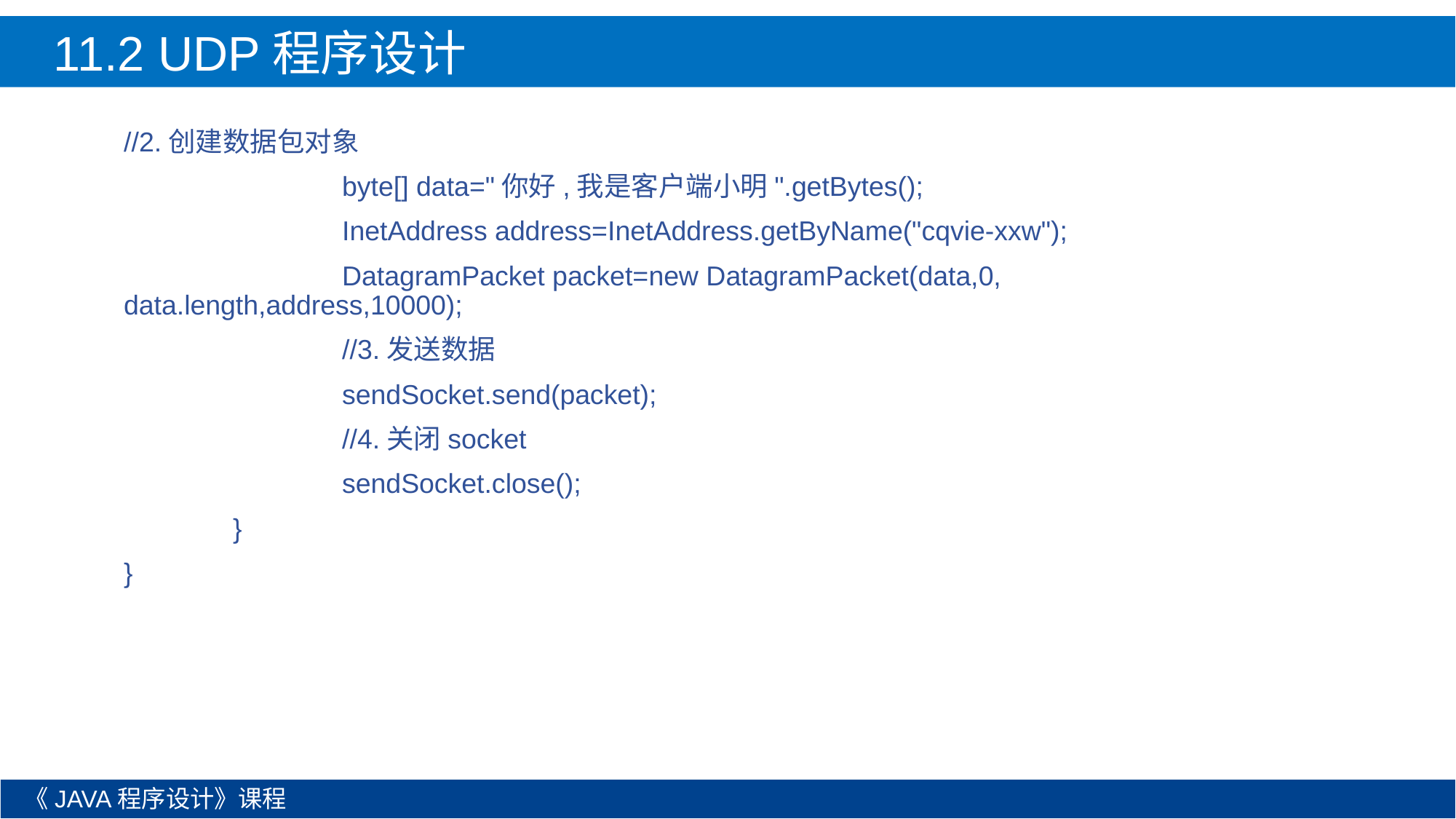

11.2 UDP程序设计
//2.创建数据包对象
		byte[] data="你好,我是客户端小明".getBytes();
		InetAddress address=InetAddress.getByName("cqvie-xxw");
		DatagramPacket packet=new DatagramPacket(data,0, data.length,address,10000);
		//3.发送数据
		sendSocket.send(packet);
		//4.关闭socket
		sendSocket.close();
	}
}
《JAVA程序设计》课程